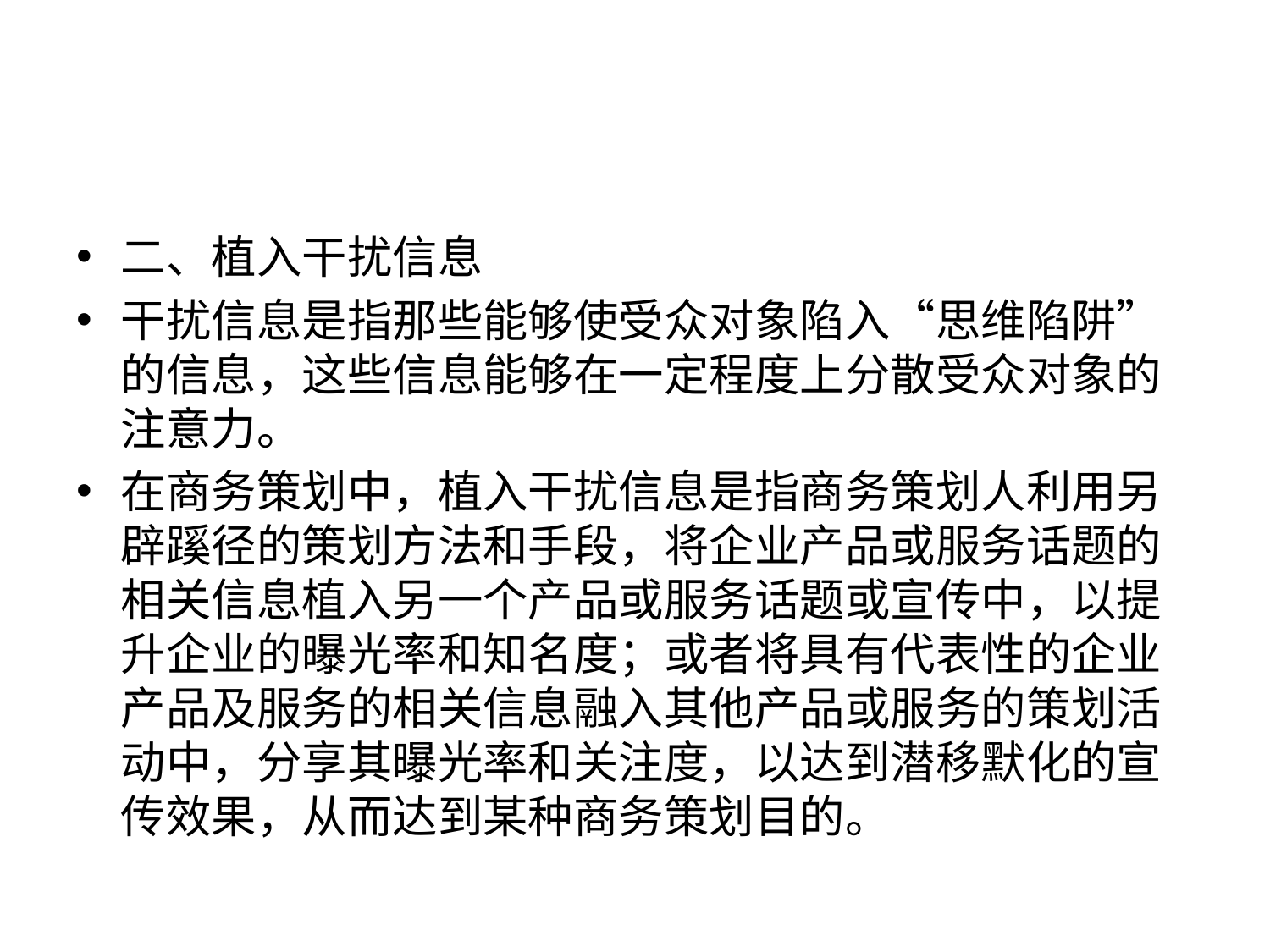

#
二、植入干扰信息
干扰信息是指那些能够使受众对象陷入“思维陷阱”的信息，这些信息能够在一定程度上分散受众对象的注意力。
在商务策划中，植入干扰信息是指商务策划人利用另辟蹊径的策划方法和手段，将企业产品或服务话题的相关信息植入另一个产品或服务话题或宣传中，以提升企业的曝光率和知名度；或者将具有代表性的企业产品及服务的相关信息融入其他产品或服务的策划活动中，分享其曝光率和关注度，以达到潜移默化的宣传效果，从而达到某种商务策划目的。